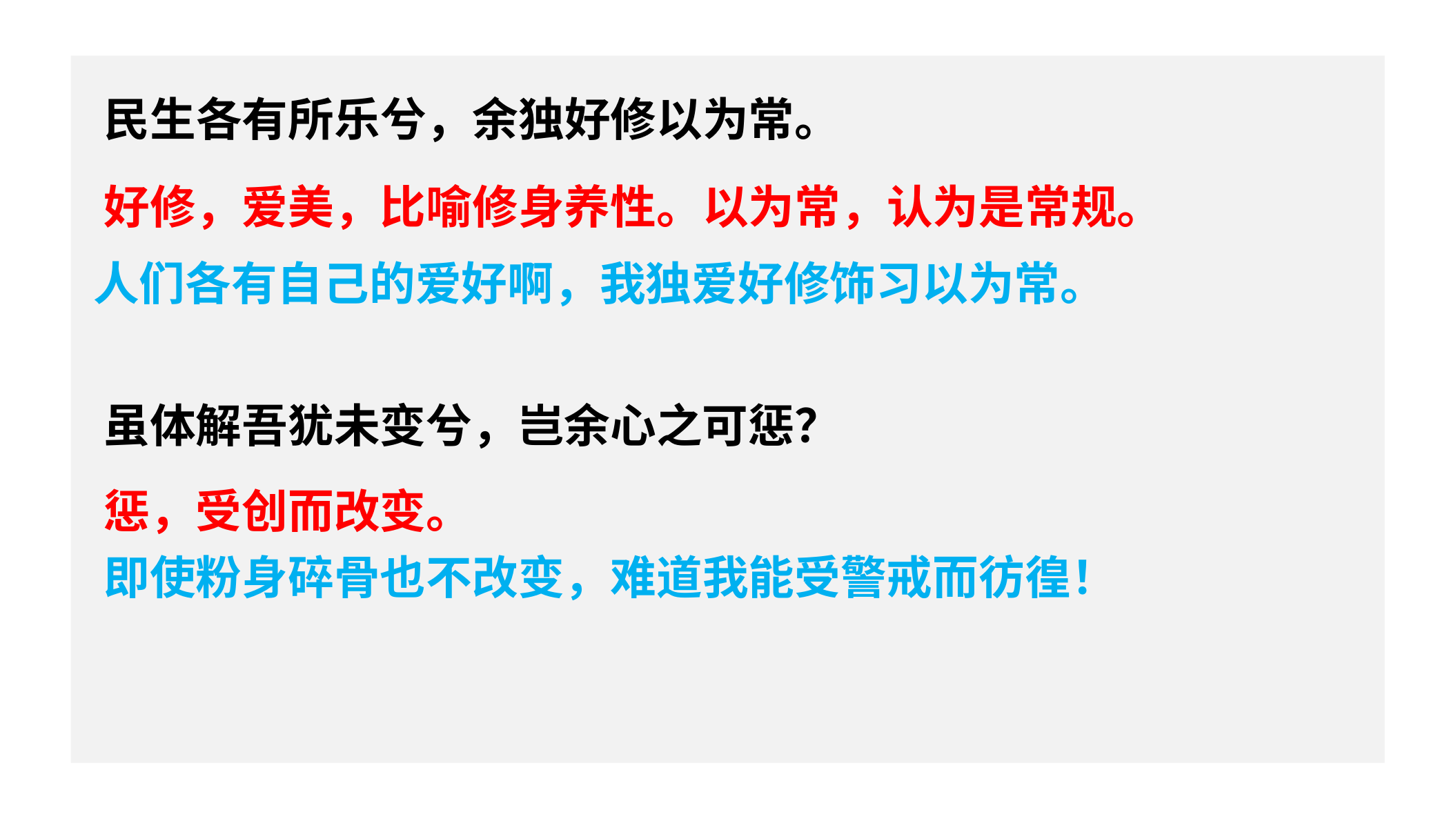

民生各有所乐兮，余独好修以为常。
好修，爱美，比喻修身养性。以为常，认为是常规。
人们各有自己的爱好啊，我独爱好修饰习以为常。
虽体解吾犹未变兮，岂余心之可惩？
惩，受创而改变。
即使粉身碎骨也不改变，难道我能受警戒而彷徨！